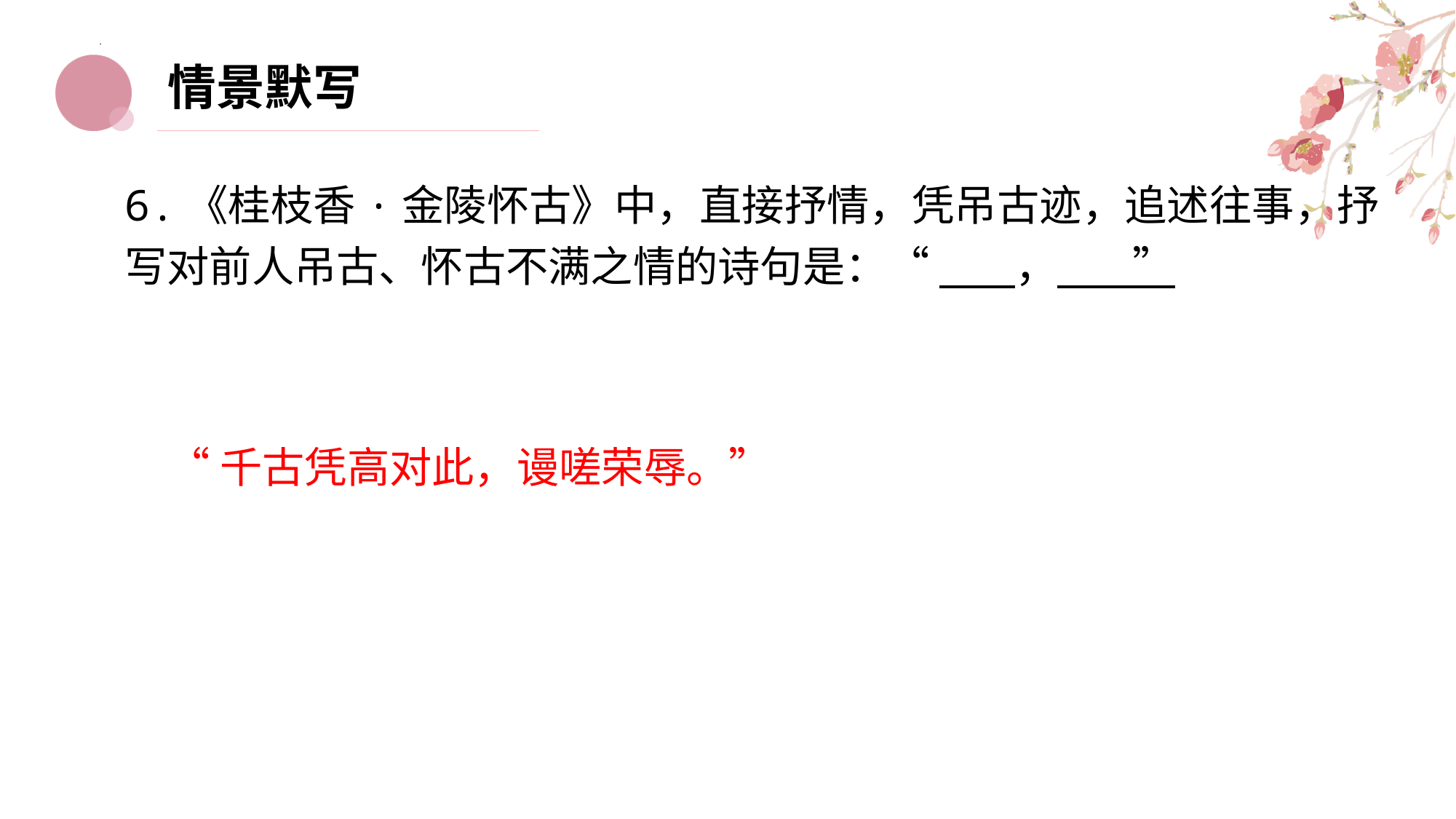

情景默写
6.《桂枝香·金陵怀古》中，直接抒情，凭吊古迹，追述往事，抒写对前人吊古、怀古不满之情的诗句是：“         ，        ”
“千古凭高对此，谩嗟荣辱。”